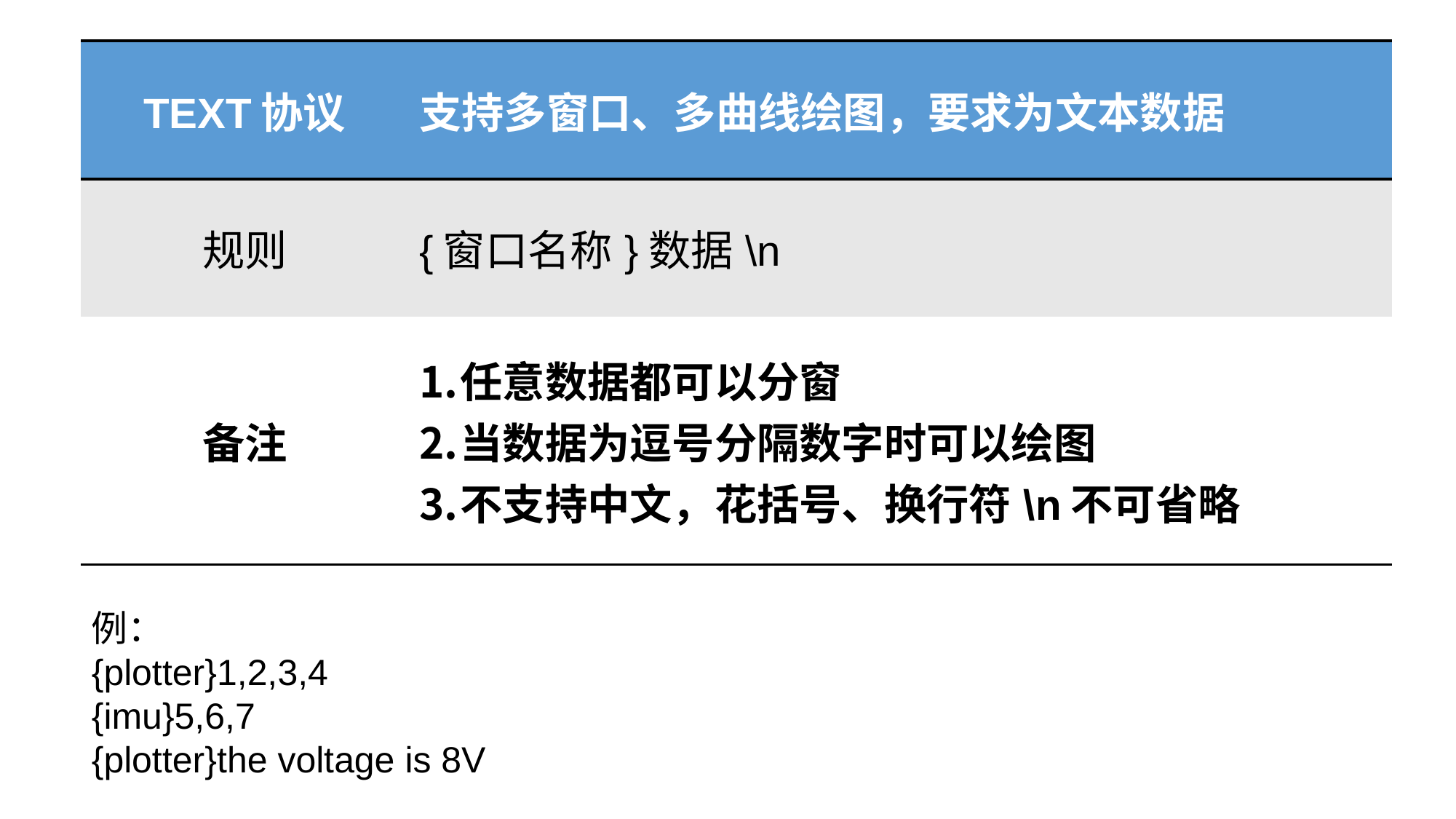

| TEXT协议 | 支持多窗口、多曲线绘图，要求为文本数据 |
| --- | --- |
| 规则 | {窗口名称}数据\n |
| 备注 | 任意数据都可以分窗 当数据为逗号分隔数字时可以绘图 不支持中文，花括号、换行符\n不可省略 |
例：
{plotter}1,2,3,4
{imu}5,6,7
{plotter}the voltage is 8V